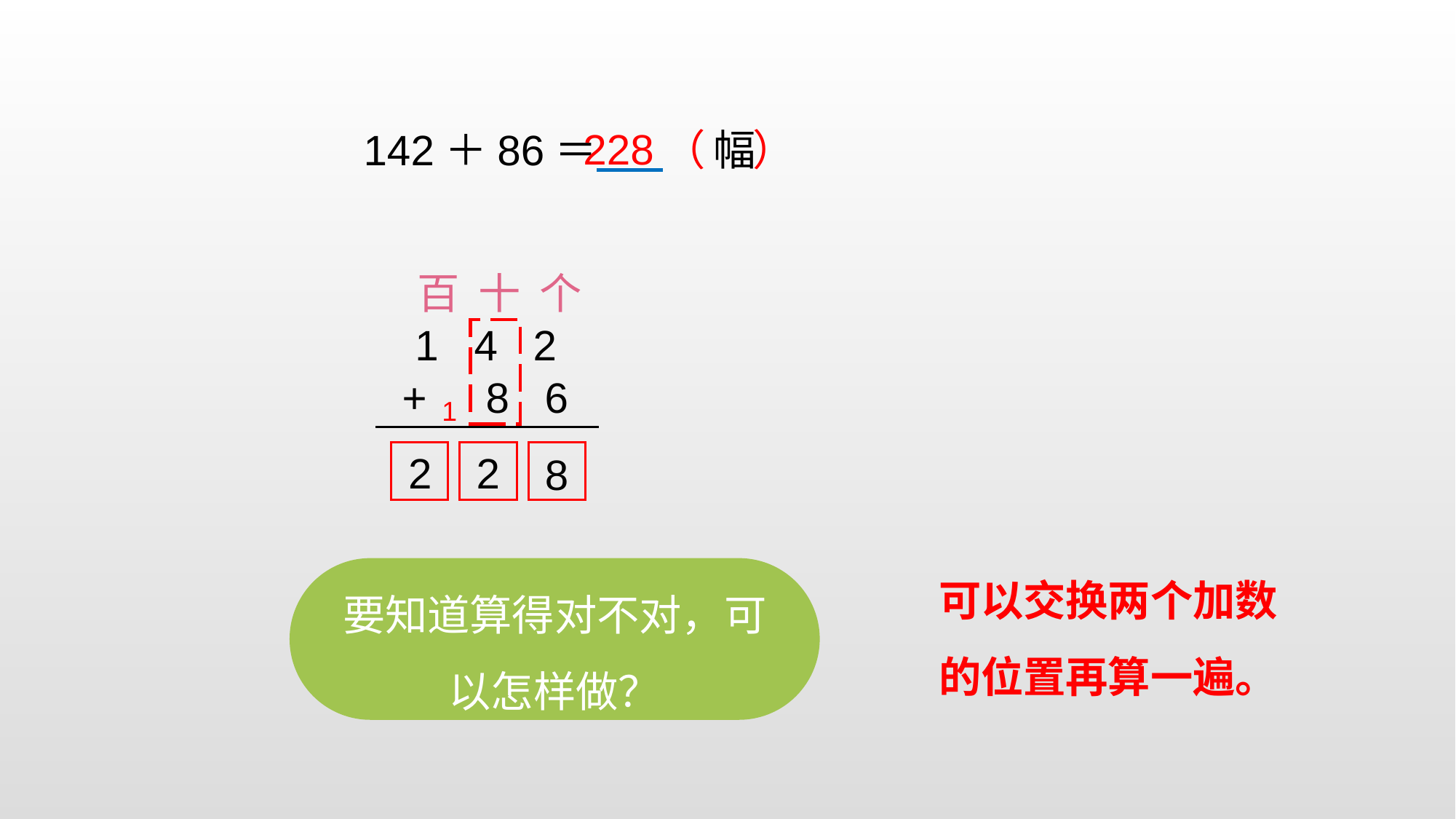

228
142＋86＝       （     ）
幅
百  十  个
1   4   2

+     8   6
1
2
2
8

可以交换两个加数的位置再算一遍。
要知道算得对不对，可以怎样做？